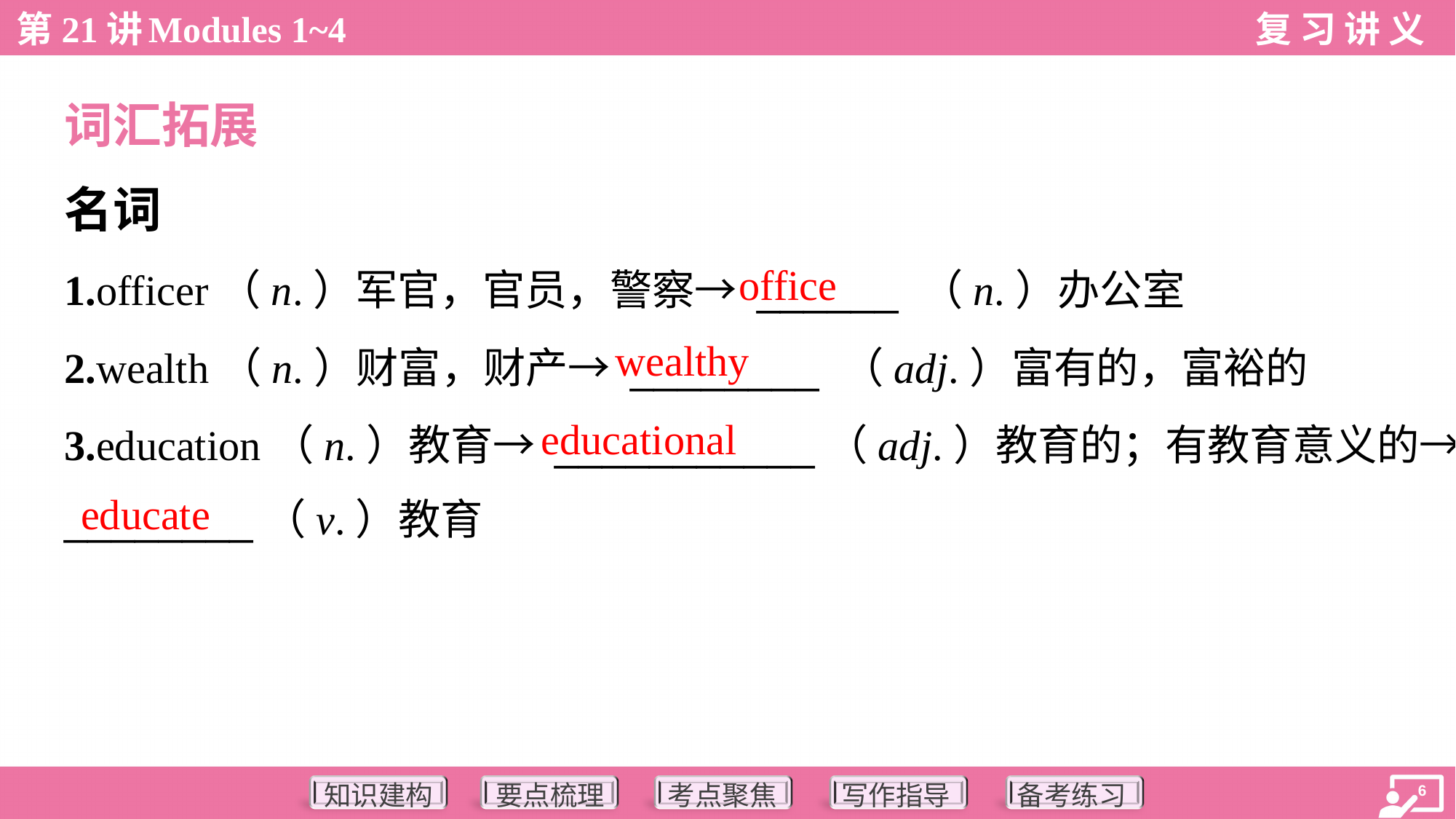

词汇拓展
名词
office
1.officer（n.）军官，官员，警察→ ______ （n.）办公室
2.wealth（n.）财富，财产→ ________ （adj.）富有的，富裕的
3.education（n.）教育→ ___________（adj.）教育的；有教育意义的→
________（v.）教育
wealthy
educational
educate